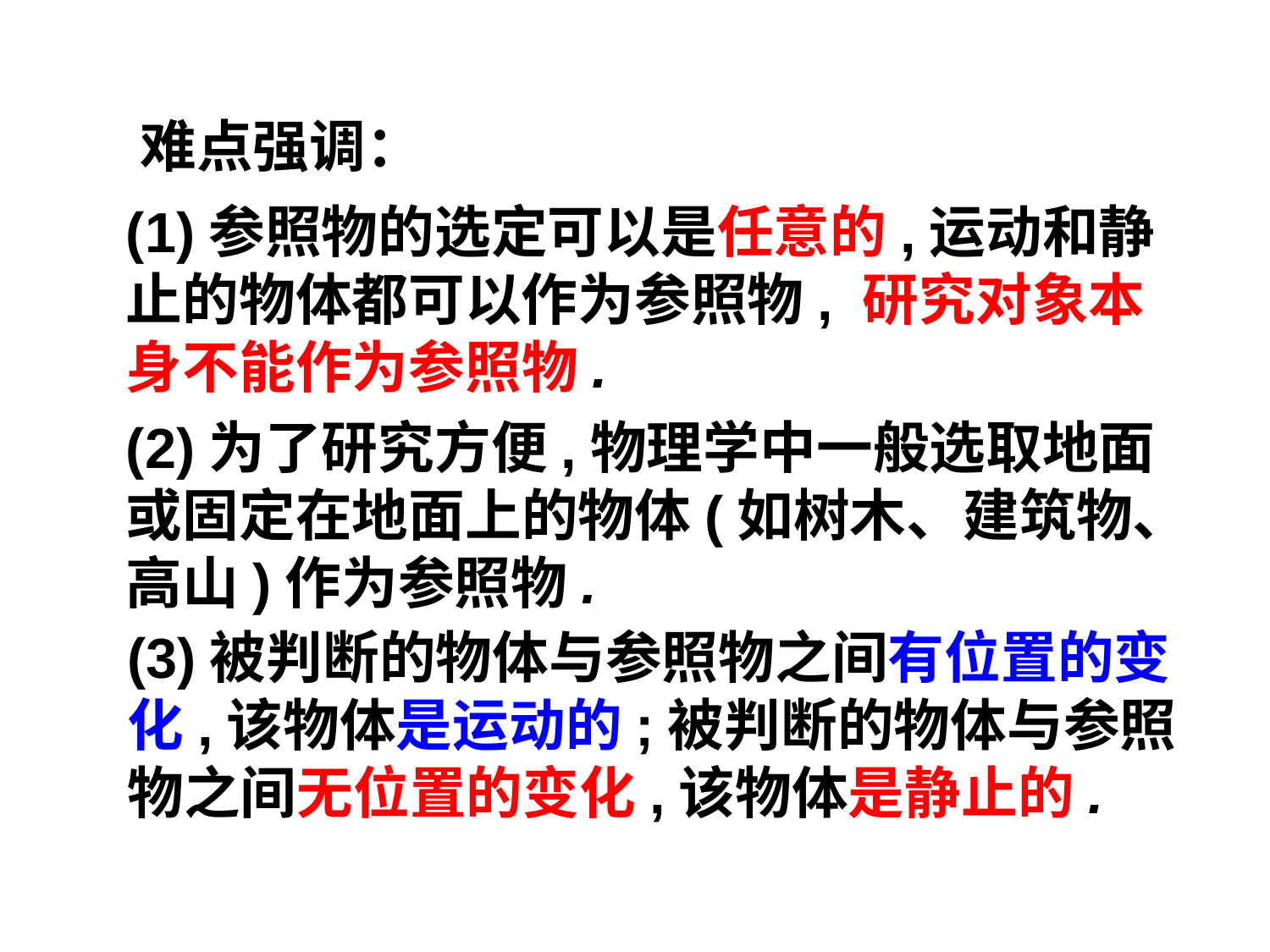

难点强调：
(1)参照物的选定可以是任意的,运动和静止的物体都可以作为参照物, 研究对象本身不能作为参照物.
(2)为了研究方便,物理学中一般选取地面或固定在地面上的物体(如树木、建筑物、高山)作为参照物.
(3)被判断的物体与参照物之间有位置的变化,该物体是运动的;被判断的物体与参照物之间无位置的变化,该物体是静止的.